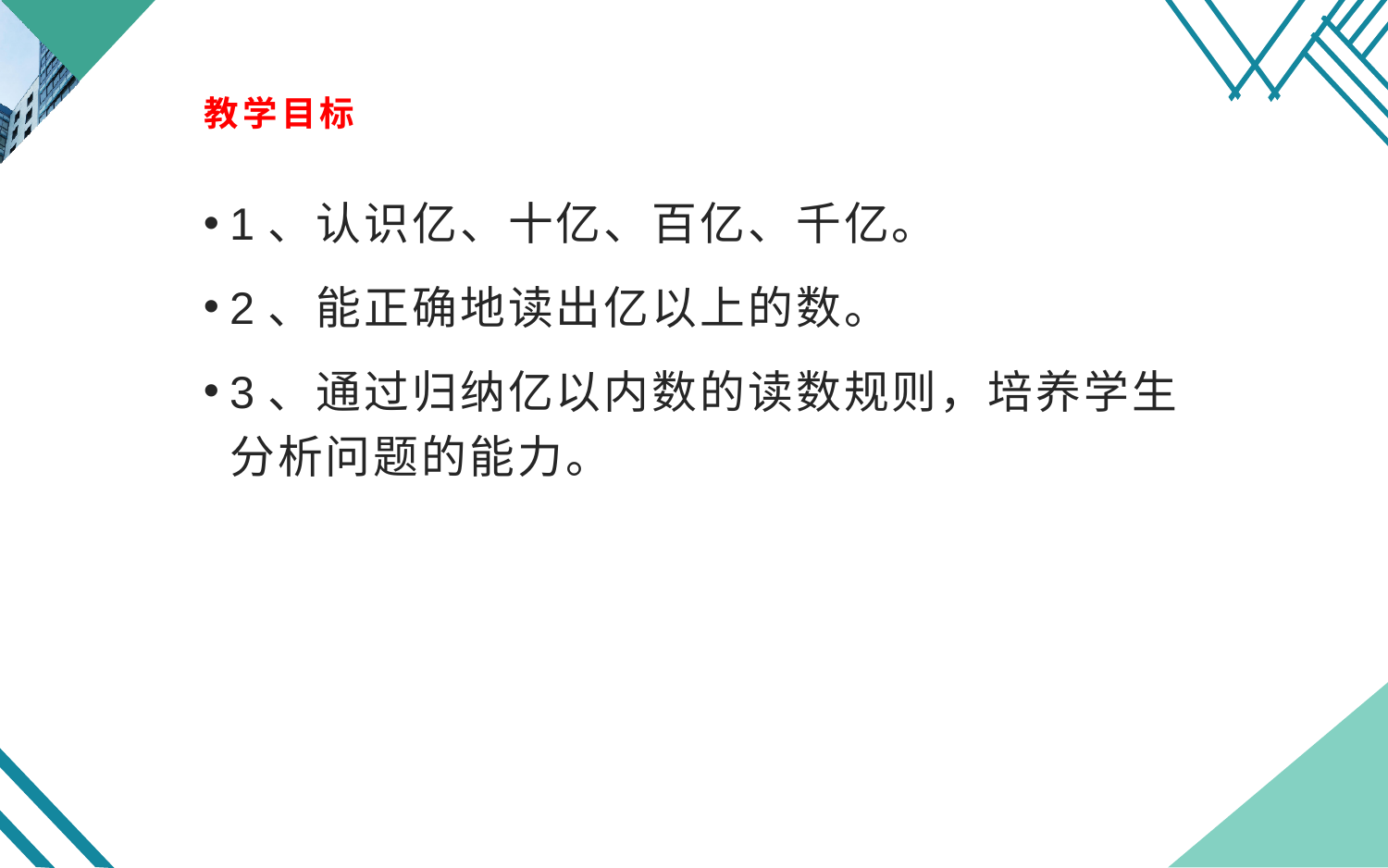

# 教学目标
1、认识亿、十亿、百亿、千亿。
2、能正确地读出亿以上的数。
3、通过归纳亿以内数的读数规则，培养学生分析问题的能力。